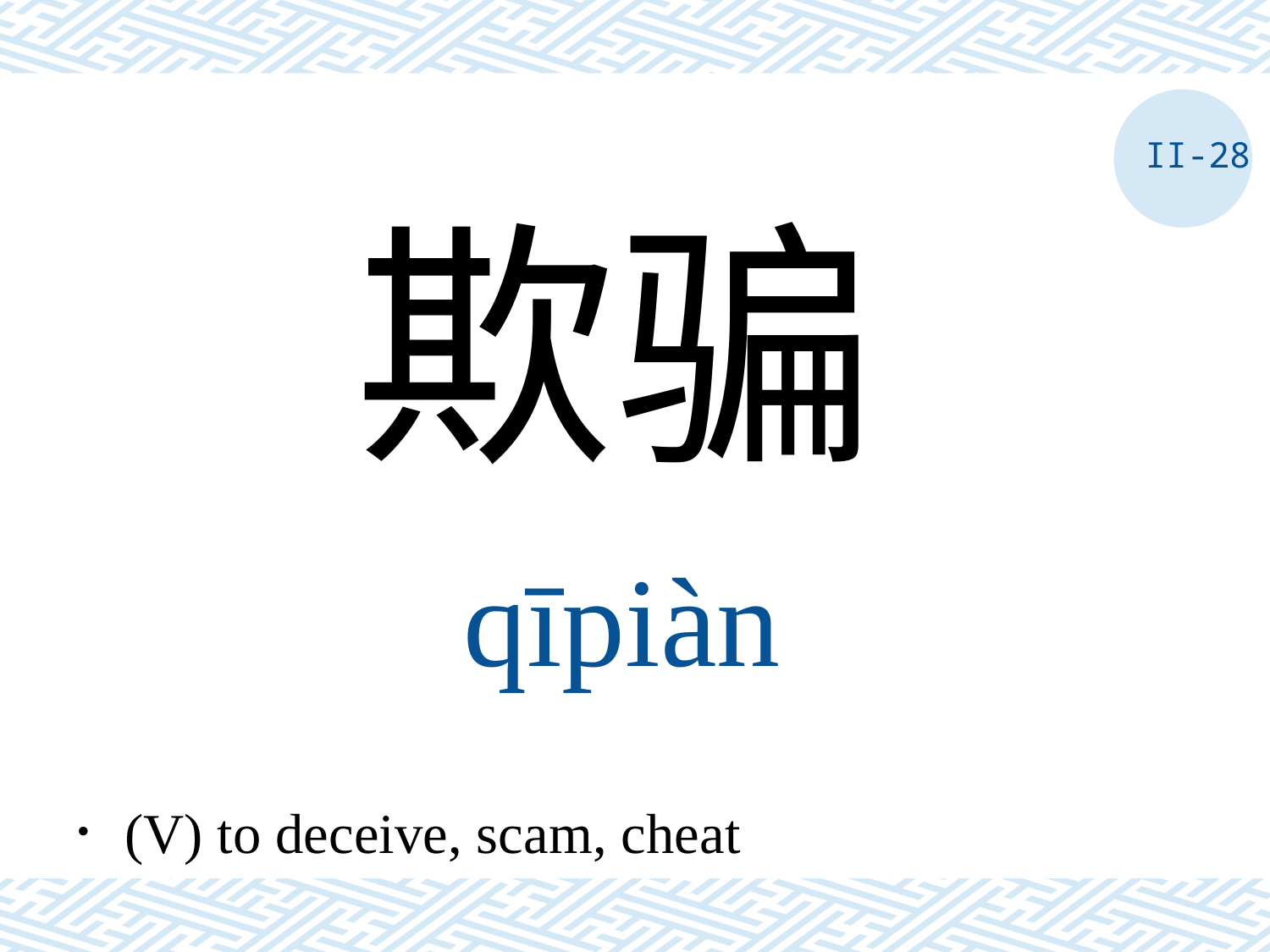

II-28

欺骗
qīpiàn
．(V) to deceive, scam, cheat